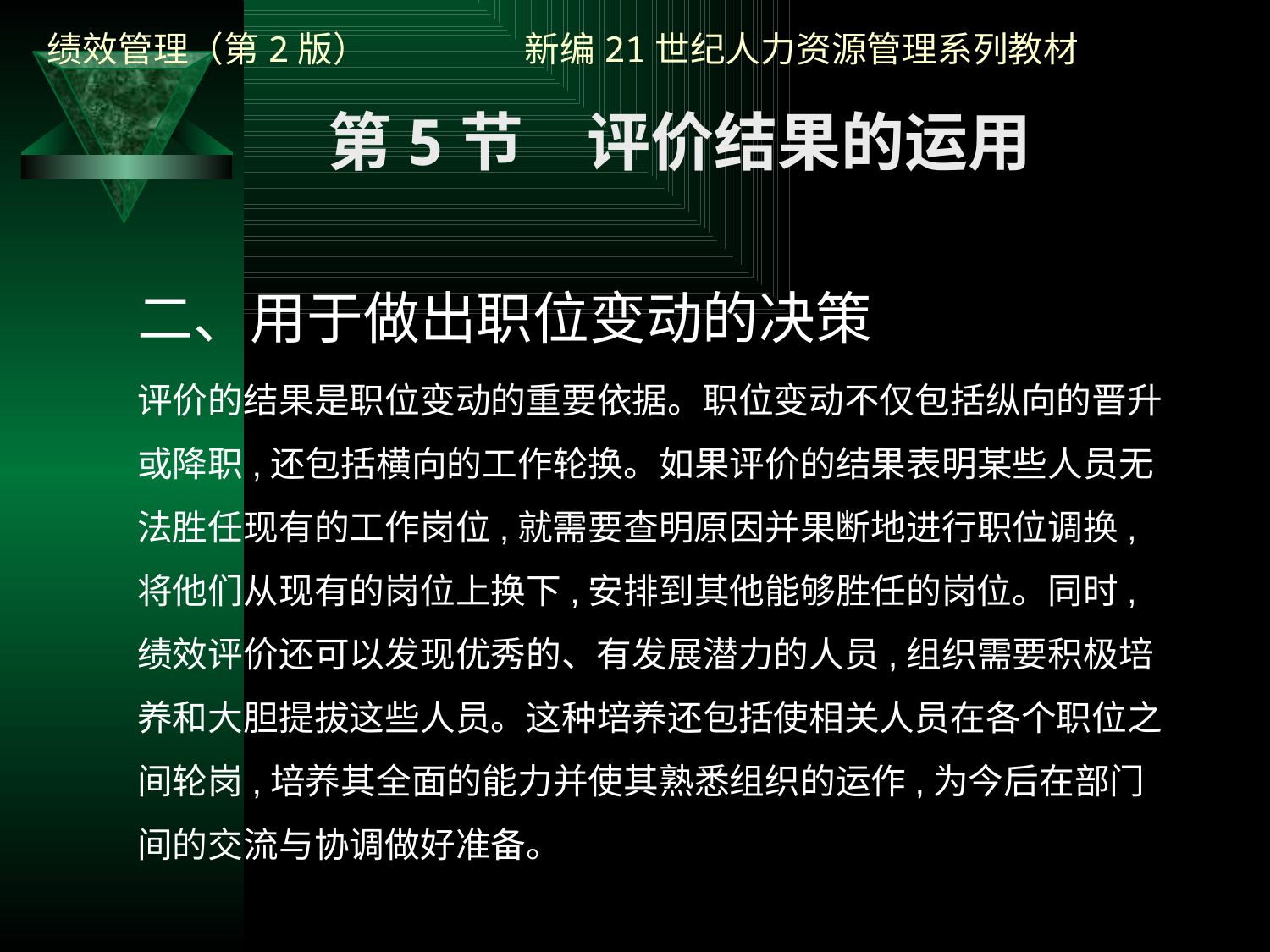

第5节　评价结果的运用
二、用于做出职位变动的决策
评价的结果是职位变动的重要依据。职位变动不仅包括纵向的晋升或降职,还包括横向的工作轮换。如果评价的结果表明某些人员无法胜任现有的工作岗位,就需要查明原因并果断地进行职位调换,将他们从现有的岗位上换下,安排到其他能够胜任的岗位。同时,绩效评价还可以发现优秀的、有发展潜力的人员,组织需要积极培养和大胆提拔这些人员。这种培养还包括使相关人员在各个职位之间轮岗,培养其全面的能力并使其熟悉组织的运作,为今后在部门间的交流与协调做好准备。